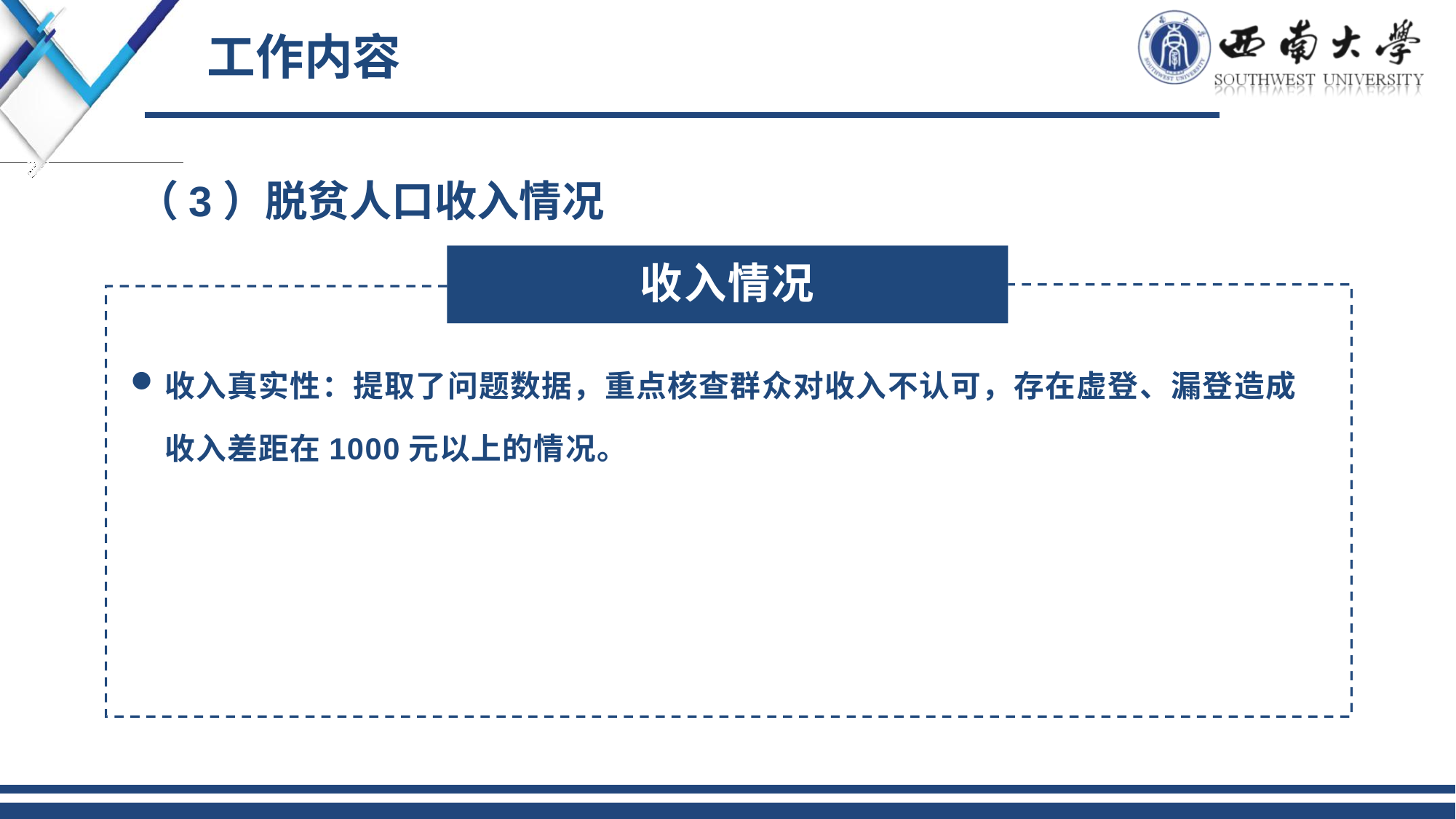

# 工作内容

（3）脱贫人口收入情况
收入情况
收入真实性：提取了问题数据，重点核查群众对收入不认可，存在虚登、漏登造成收入差距在1000元以上的情况。